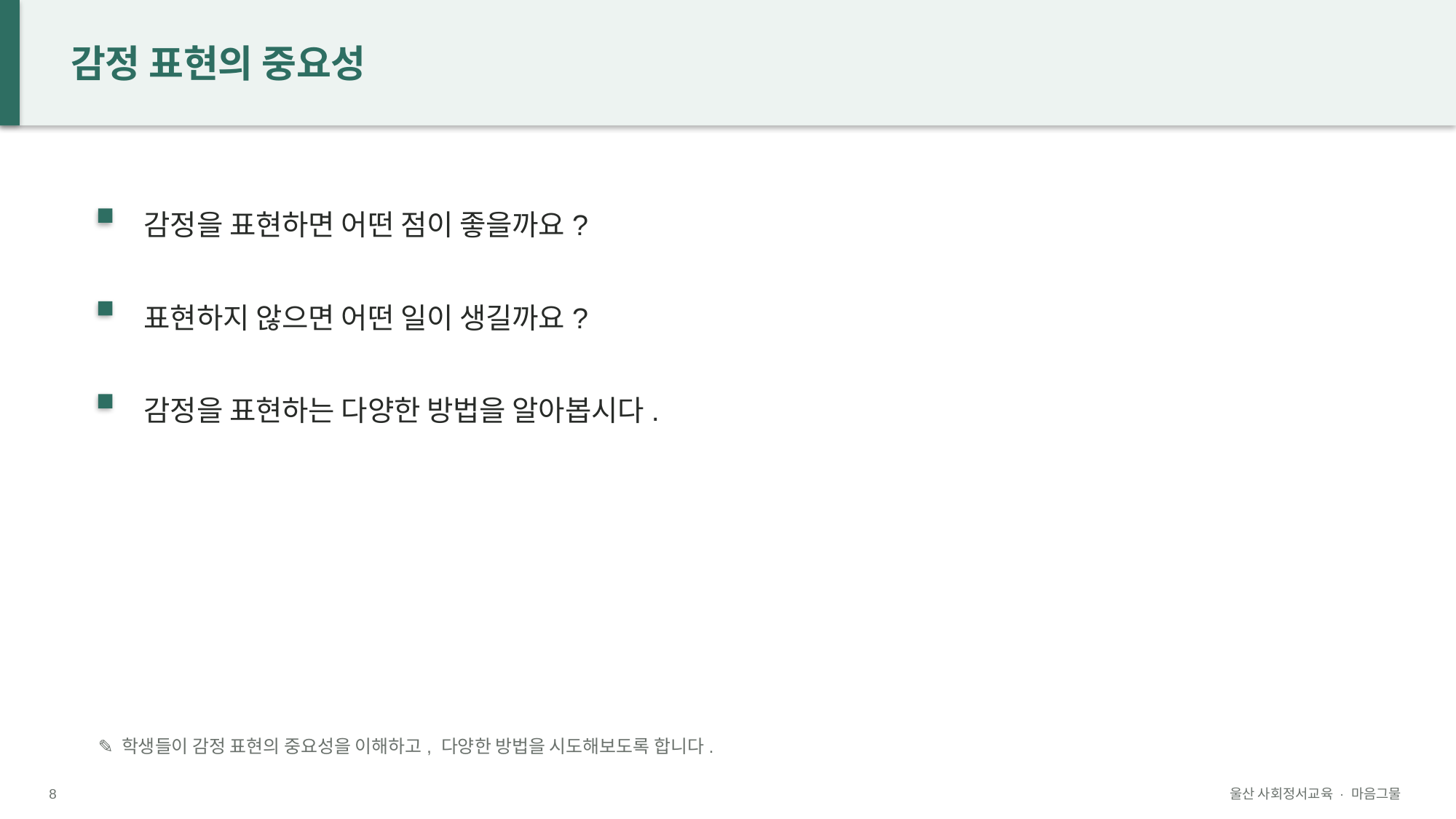

감정 표현의 중요성
감정을 표현하면 어떤 점이 좋을까요?

표현하지 않으면 어떤 일이 생길까요?

감정을 표현하는 다양한 방법을 알아봅시다.

✎ 학생들이 감정 표현의 중요성을 이해하고, 다양한 방법을 시도해보도록 합니다.
8
울산 사회정서교육 · 마음그물